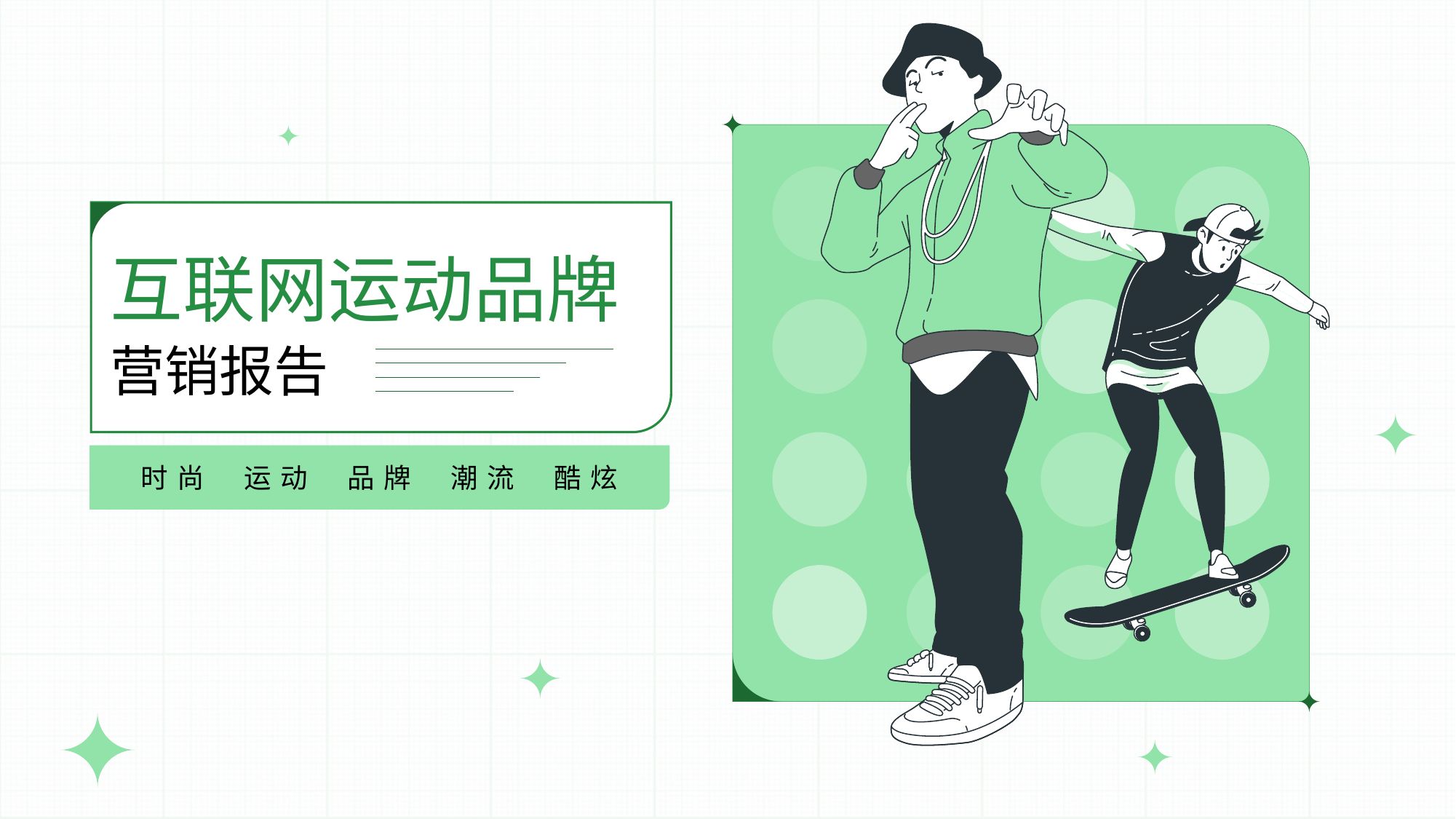

互联网运动品牌

营销报告

时尚  运动  品牌  潮流  酷炫